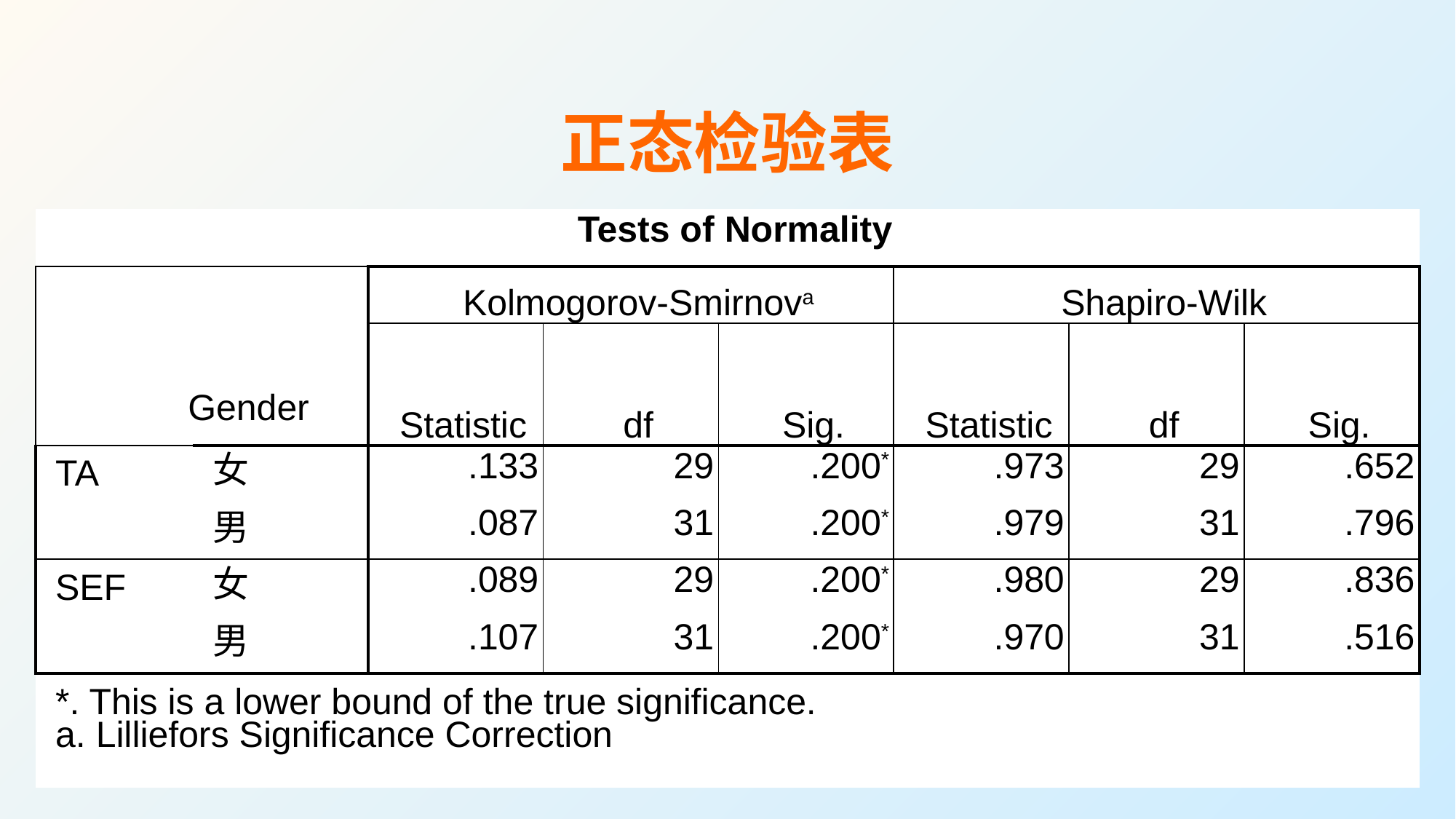

# 正态检验表
| Tests of Normality |  |  |  |  |  |  |  |
| --- | --- | --- | --- | --- | --- | --- | --- |
| Gender |  | Kolmogorov-Smirnova |  |  | Shapiro-Wilk |  |  |
|  |  | Statistic | df | Sig. | Statistic | df | Sig. |
| TA | 女 | .133 | 29 | .200\* | .973 | 29 | .652 |
|  | 男 | .087 | 31 | .200\* | .979 | 31 | .796 |
| SEF | 女 | .089 | 29 | .200\* | .980 | 29 | .836 |
|  | 男 | .107 | 31 | .200\* | .970 | 31 | .516 |
| \*. This is a lower bound of the true significance. |  |  |  |  |  |  |  |
| a. Lilliefors Significance Correction |  |  |  |  |  |  |  |